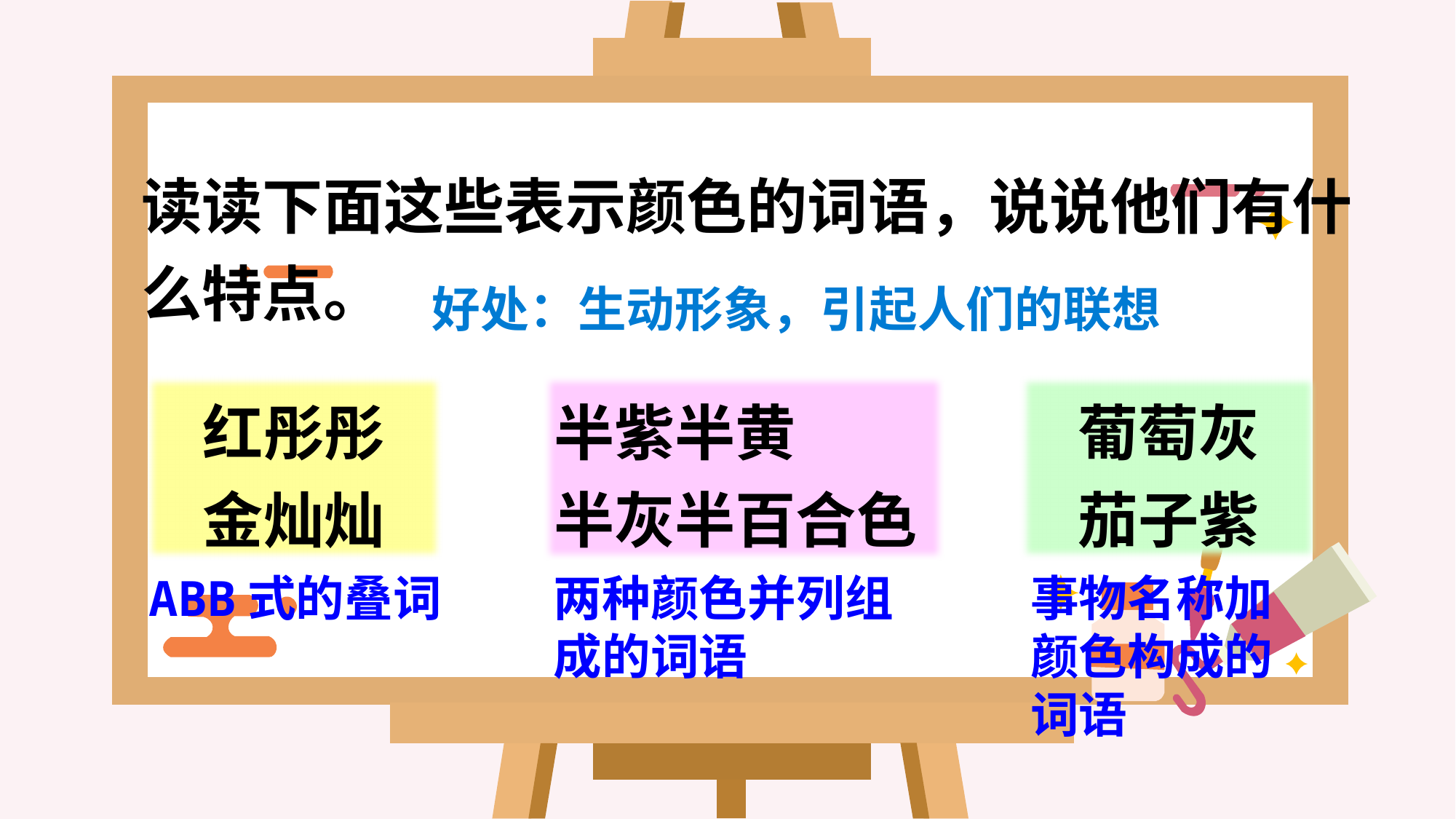

读读下面这些表示颜色的词语，说说他们有什么特点。
好处：生动形象，引起人们的联想
红彤彤
金灿灿
半紫半黄
半灰半百合色
葡萄灰
茄子紫
ABB式的叠词
两种颜色并列组成的词语
事物名称加颜色构成的词语